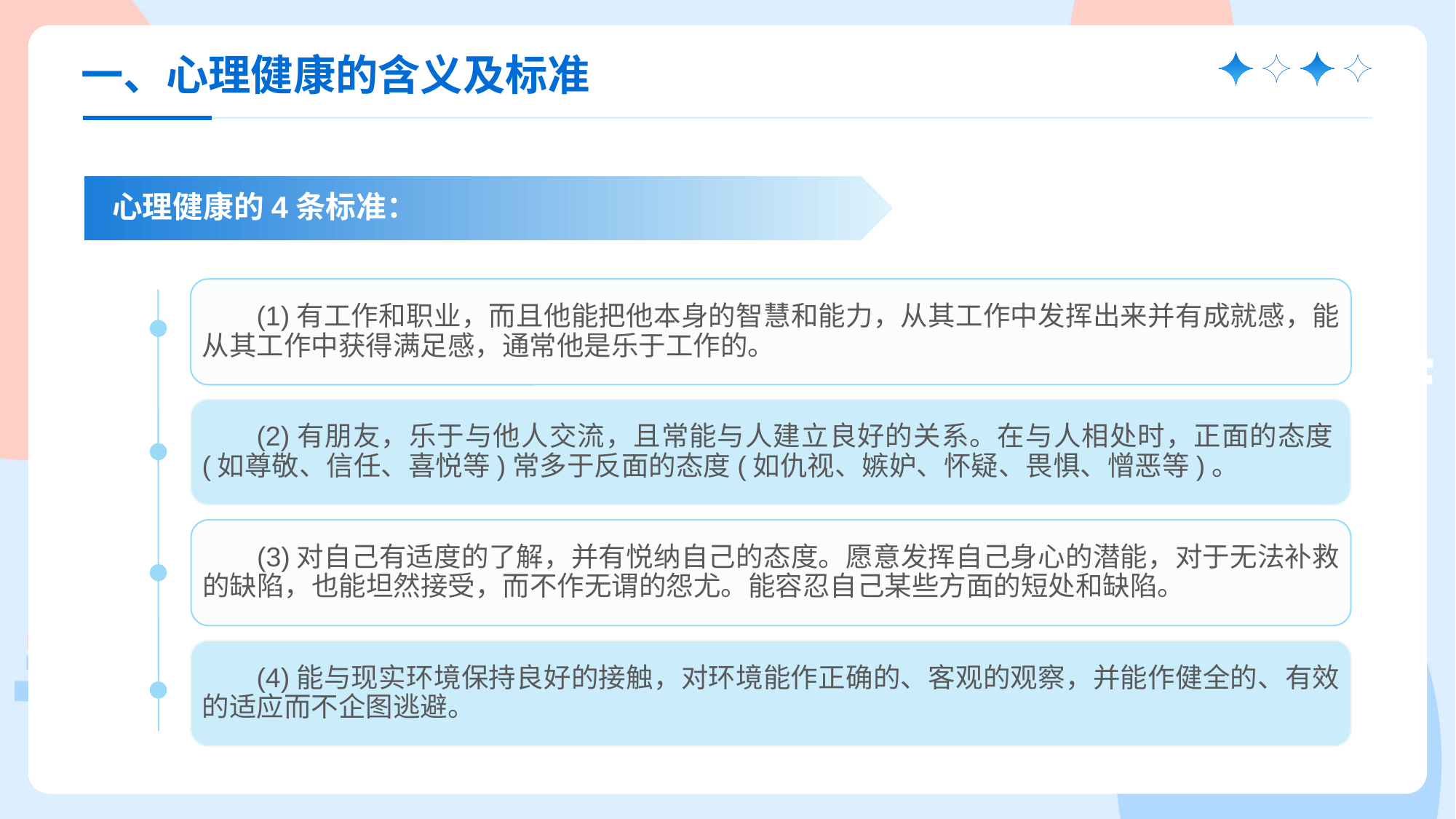

一、心理健康的含义及标准
心理健康的4条标准：
(1)有工作和职业，而且他能把他本身的智慧和能力，从其工作中发挥出来并有成就感，能从其工作中获得满足感，通常他是乐于工作的。

(2)有朋友，乐于与他人交流，且常能与人建立良好的关系。在与人相处时，正面的态度(如尊敬、信任、喜悦等)常多于反面的态度(如仇视、嫉妒、怀疑、畏惧、憎恶等)。
(3)对自己有适度的了解，并有悦纳自己的态度。愿意发挥自己身心的潜能，对于无法补救的缺陷，也能坦然接受，而不作无谓的怨尤。能容忍自己某些方面的短处和缺陷。
(4)能与现实环境保持良好的接触，对环境能作正确的、客观的观察，并能作健全的、有效的适应而不企图逃避。